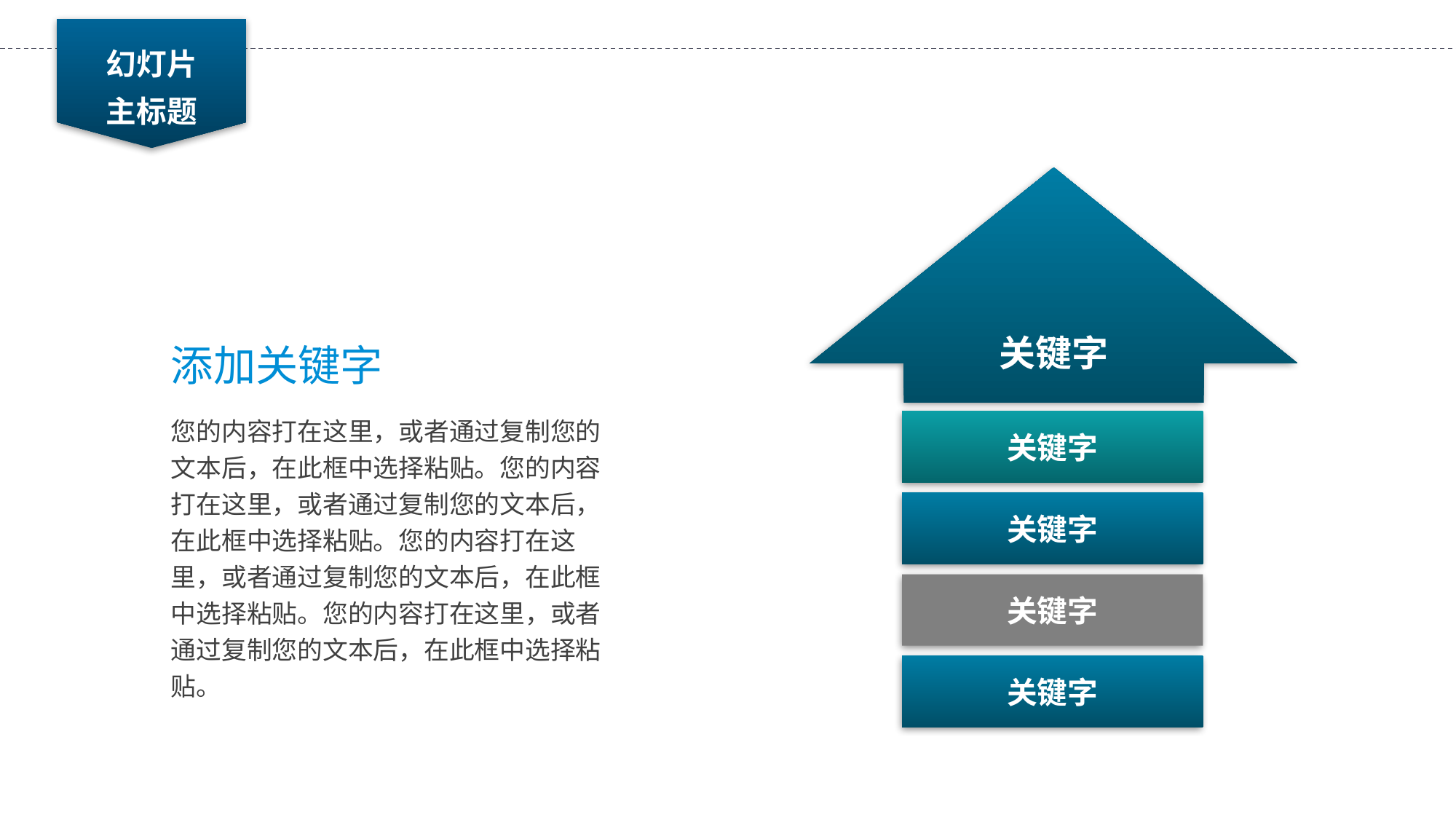

幻灯片
主标题
关键字
添加关键字
您的内容打在这里，或者通过复制您的文本后，在此框中选择粘贴。您的内容打在这里，或者通过复制您的文本后，在此框中选择粘贴。您的内容打在这里，或者通过复制您的文本后，在此框中选择粘贴。您的内容打在这里，或者通过复制您的文本后，在此框中选择粘贴。

关键字
关键字
关键字
关键字